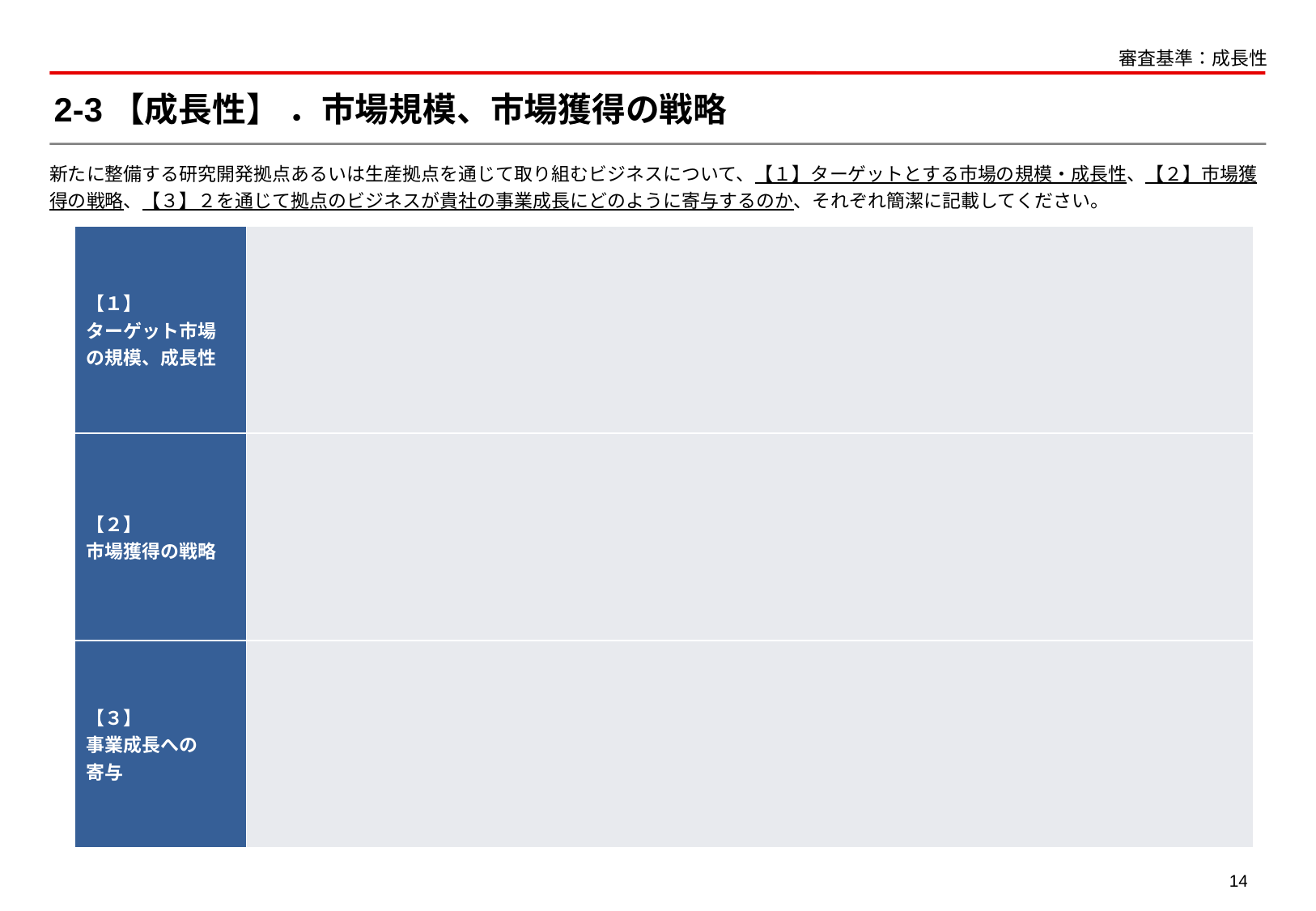

審査基準：成長性
# 2-3【成長性】 ．市場規模、市場獲得の戦略
新たに整備する研究開発拠点あるいは生産拠点を通じて取り組むビジネスについて、【１】ターゲットとする市場の規模・成長性、【２】市場獲得の戦略、【３】２を通じて拠点のビジネスが貴社の事業成長にどのように寄与するのか、それぞれ簡潔に記載してください。
| 【１】 ターゲット市場の規模、成長性 |  |
| --- | --- |
| 【２】 市場獲得の戦略 |  |
| 【３】 事業成長への 寄与 |  |